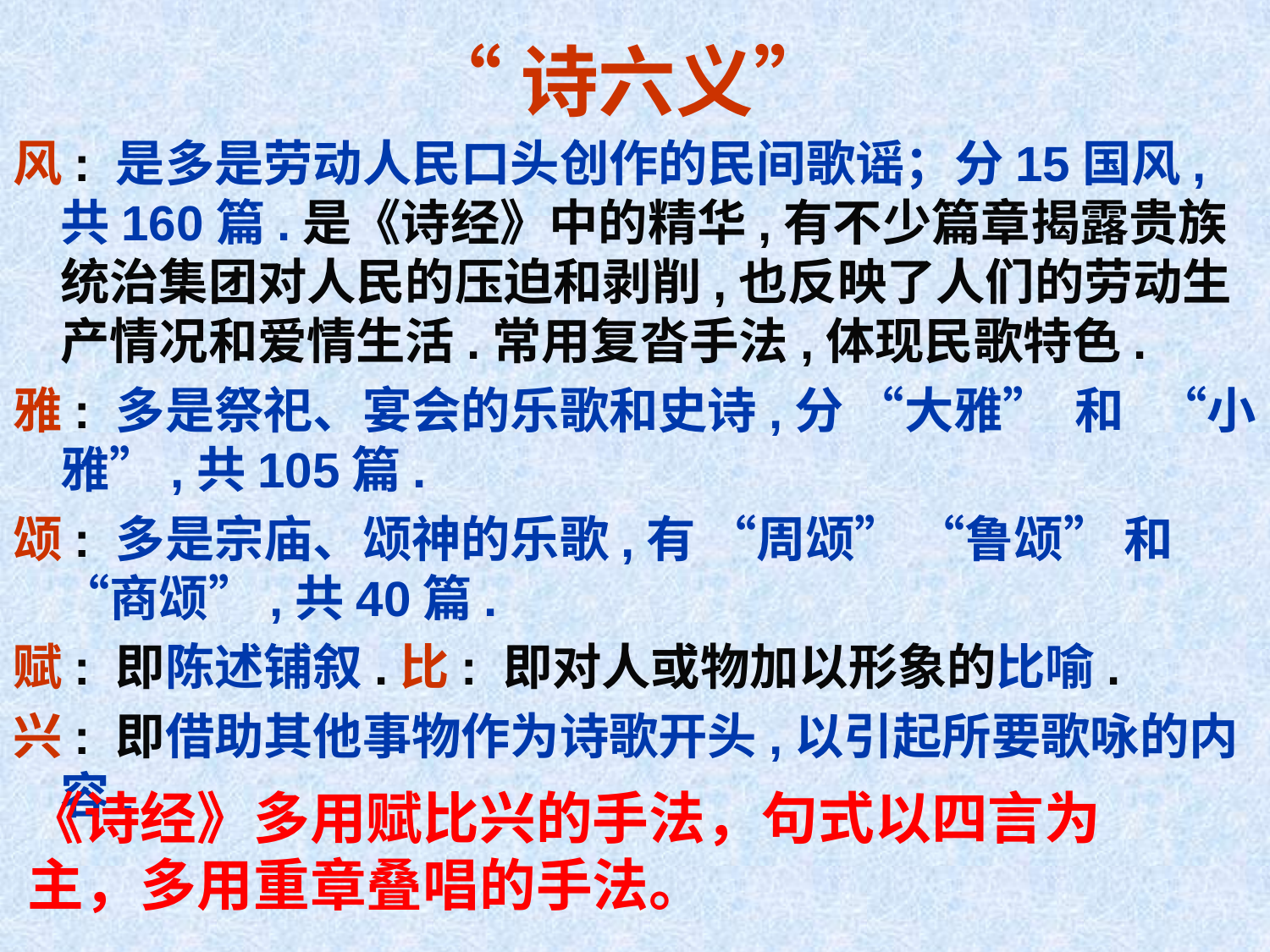

# “诗六义”
风: 是多是劳动人民口头创作的民间歌谣；分15国风,共160篇.是《诗经》中的精华,有不少篇章揭露贵族统治集团对人民的压迫和剥削,也反映了人们的劳动生产情况和爱情生活.常用复沓手法,体现民歌特色.
雅: 多是祭祀、宴会的乐歌和史诗,分 “大雅”  和   “小雅”,共105篇.
颂: 多是宗庙、颂神的乐歌,有 “周颂” “鲁颂” 和“商颂”,共40篇.
赋: 即陈述铺叙.比: 即对人或物加以形象的比喻.
兴: 即借助其他事物作为诗歌开头,以引起所要歌咏的内容.
《诗经》多用赋比兴的手法，句式以四言为主，多用重章叠唱的手法。